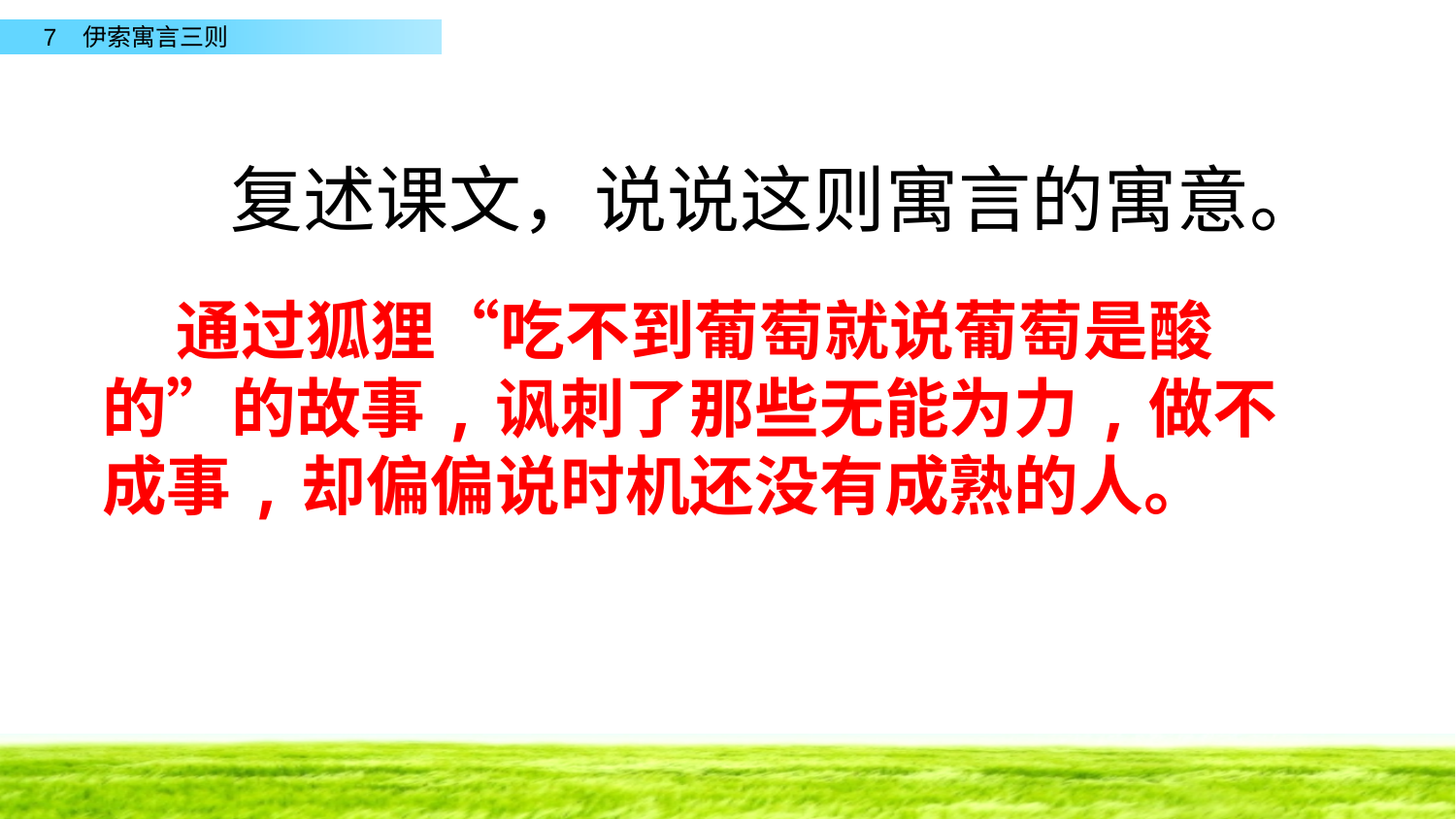

复述课文，说说这则寓言的寓意。
    通过狐狸“吃不到葡萄就说葡萄是酸的”的故事,讽刺了那些无能为力,做不成事,却偏偏说时机还没有成熟的人。